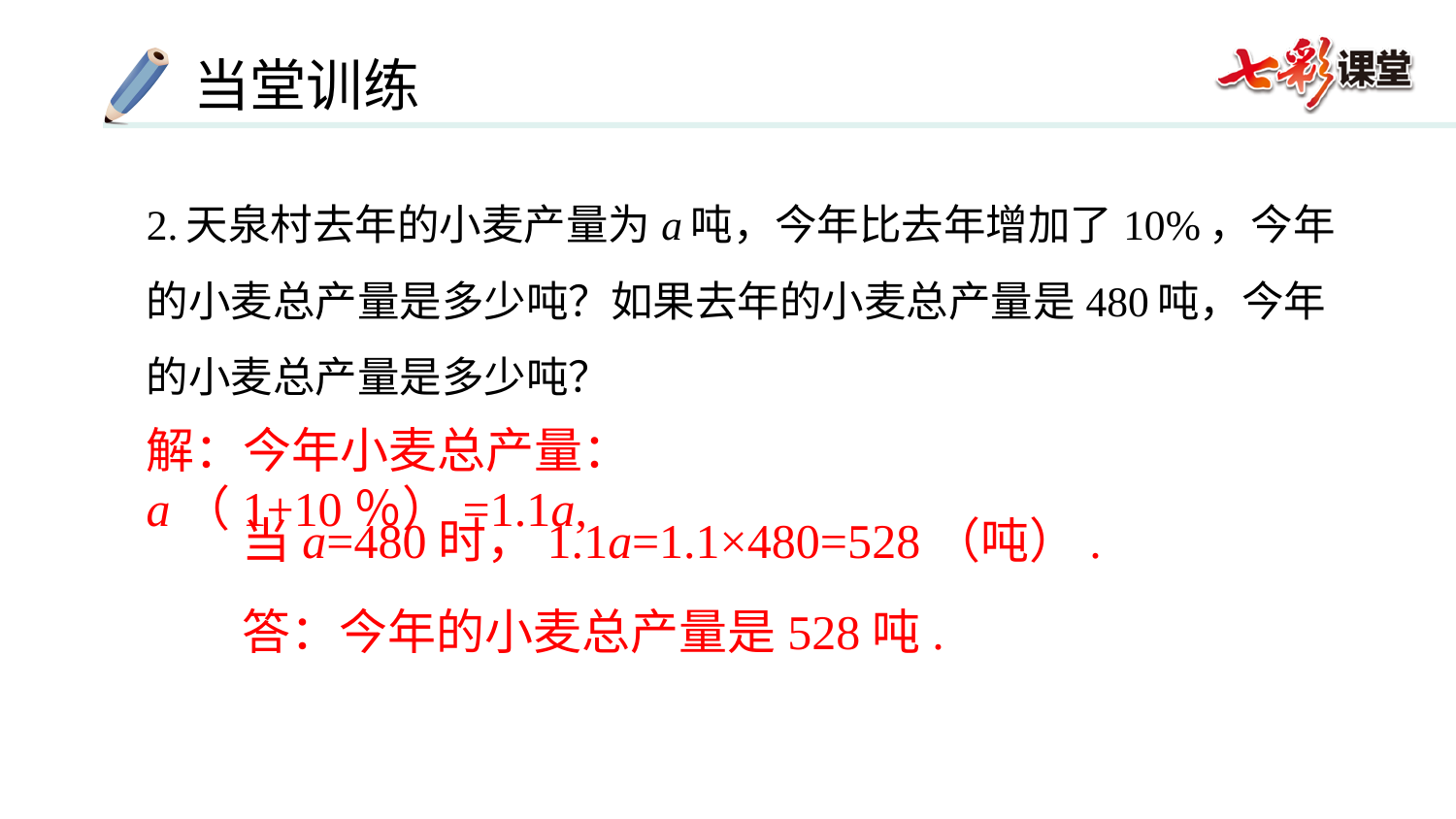

2.天泉村去年的小麦产量为a吨，今年比去年增加了10%，今年的小麦总产量是多少吨？如果去年的小麦总产量是480吨，今年的小麦总产量是多少吨？
解：今年小麦总产量：a（1+10％）=1.1a,
当a=480时，1.1a=1.1×480=528（吨）.
答：今年的小麦总产量是528吨.